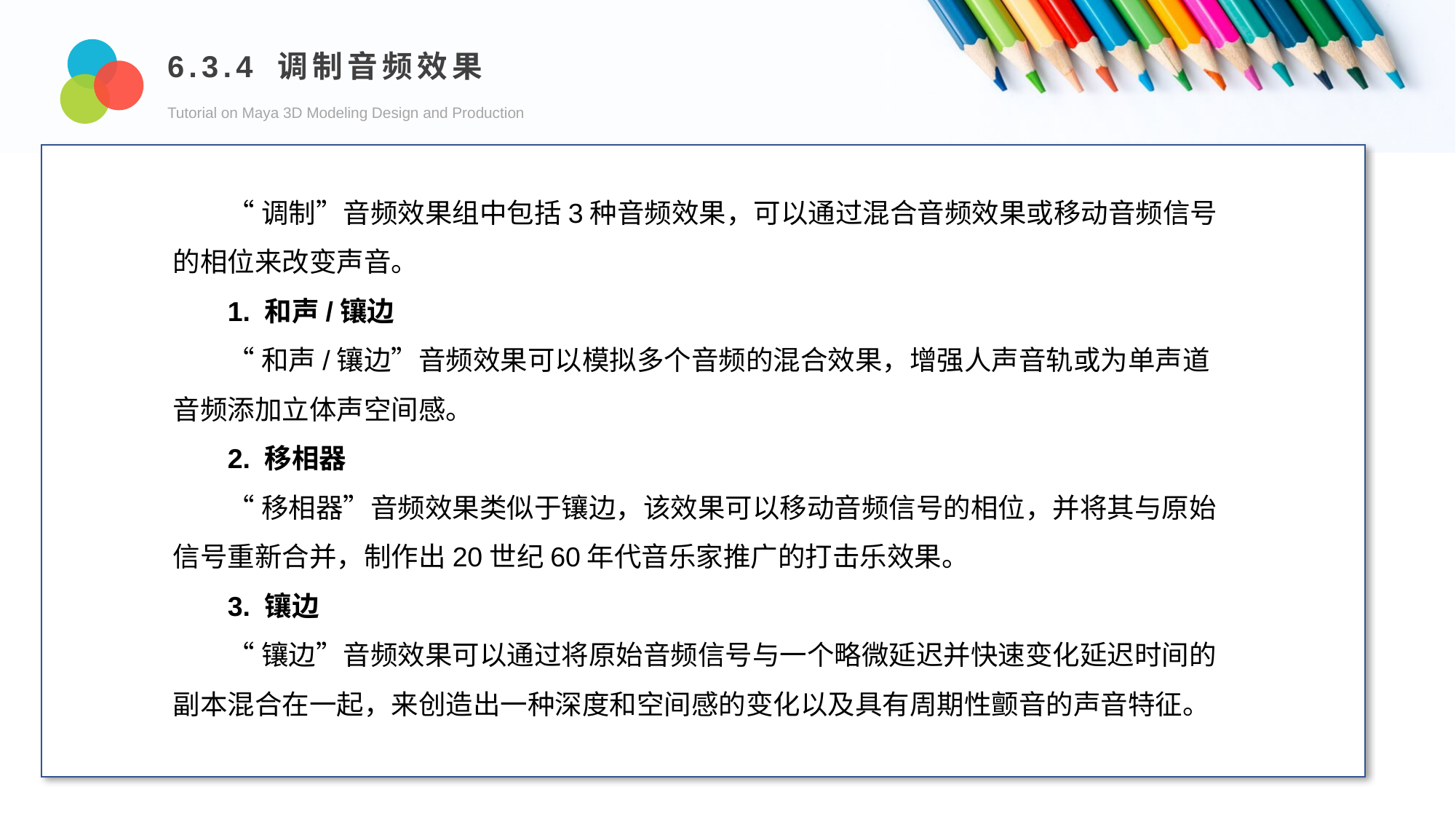

6.3.4 调制音频效果
Tutorial on Maya 3D Modeling Design and Production
Design and Production
“调制”音频效果组中包括3种音频效果，可以通过混合音频效果或移动音频信号的相位来改变声音。
1. 和声/镶边
“和声/镶边”音频效果可以模拟多个音频的混合效果，增强人声音轨或为单声道音频添加立体声空间感。
2. 移相器
“移相器”音频效果类似于镶边，该效果可以移动音频信号的相位，并将其与原始信号重新合并，制作出20世纪60年代音乐家推广的打击乐效果。
3. 镶边
“镶边”音频效果可以通过将原始音频信号与一个略微延迟并快速变化延迟时间的副本混合在一起，来创造出一种深度和空间感的变化以及具有周期性颤音的声音特征。